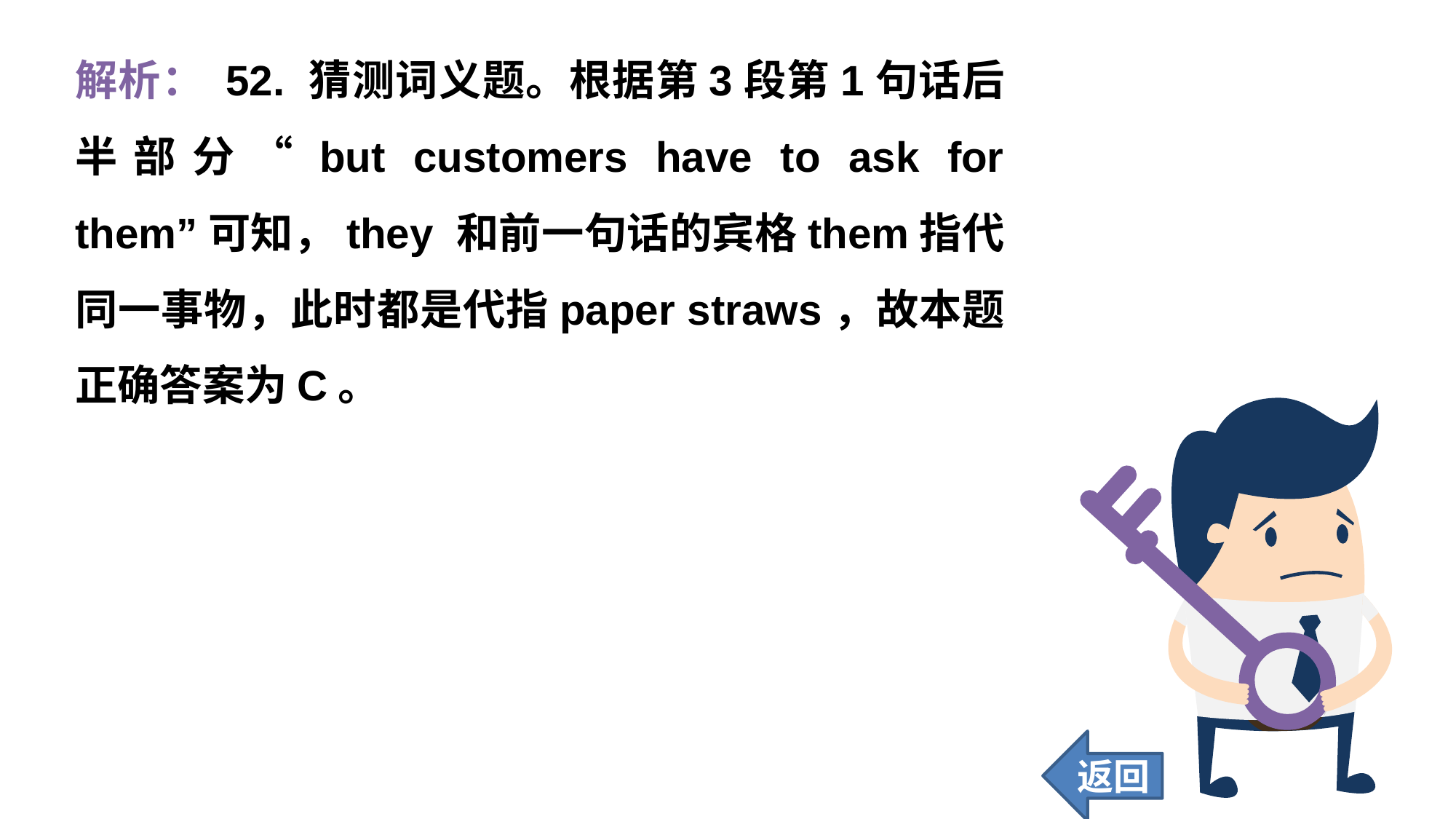

解析： 52. 猜测词义题。根据第3段第1句话后半部分“but customers have to ask for them”可知，they 和前一句话的宾格them指代同一事物，此时都是代指paper straws，故本题正确答案为C。

返回
434